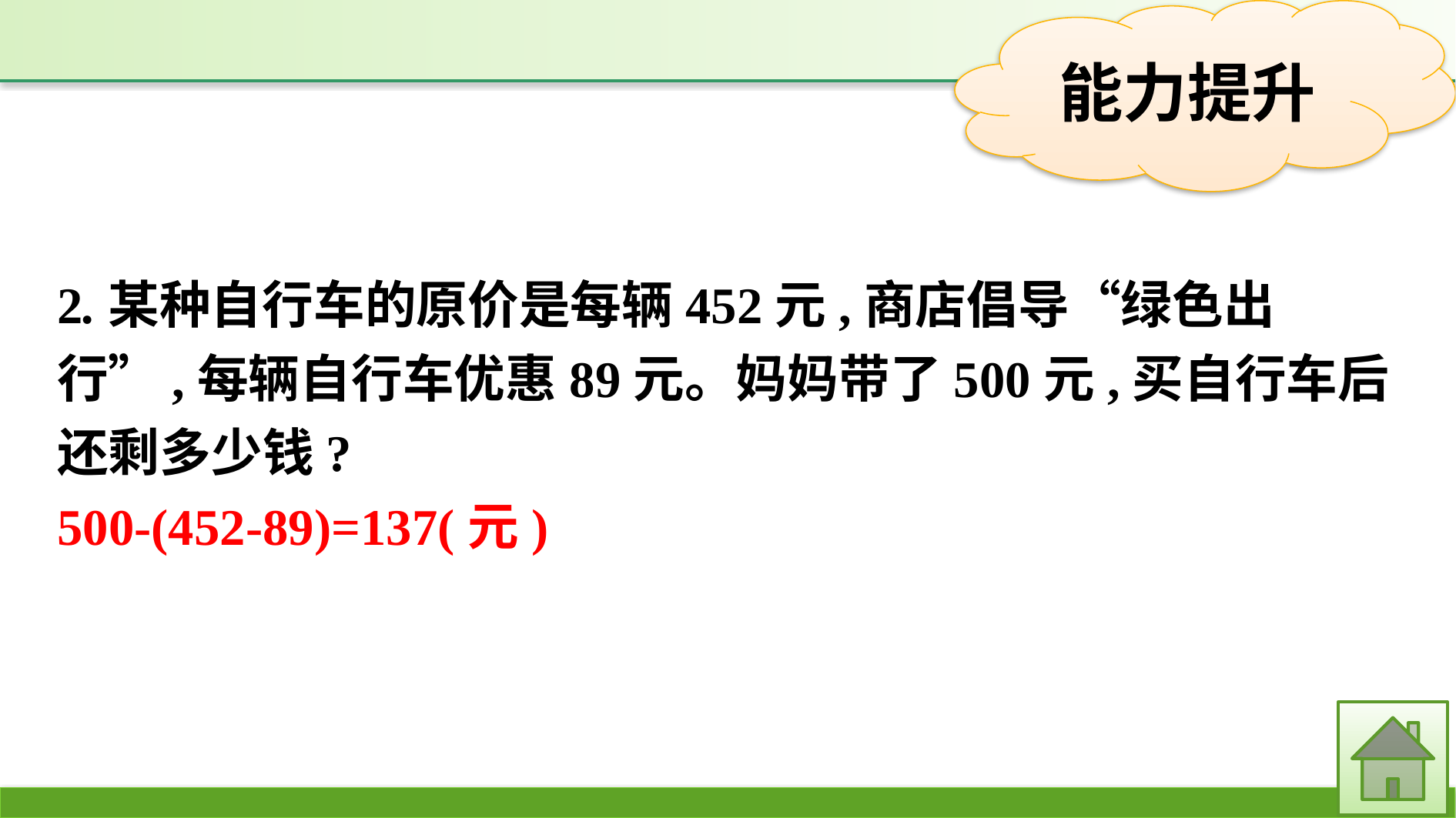

2.某种自行车的原价是每辆452元,商店倡导“绿色出行”,每辆自行车优惠89元。妈妈带了500元,买自行车后还剩多少钱?
500-(452-89)=137(元)